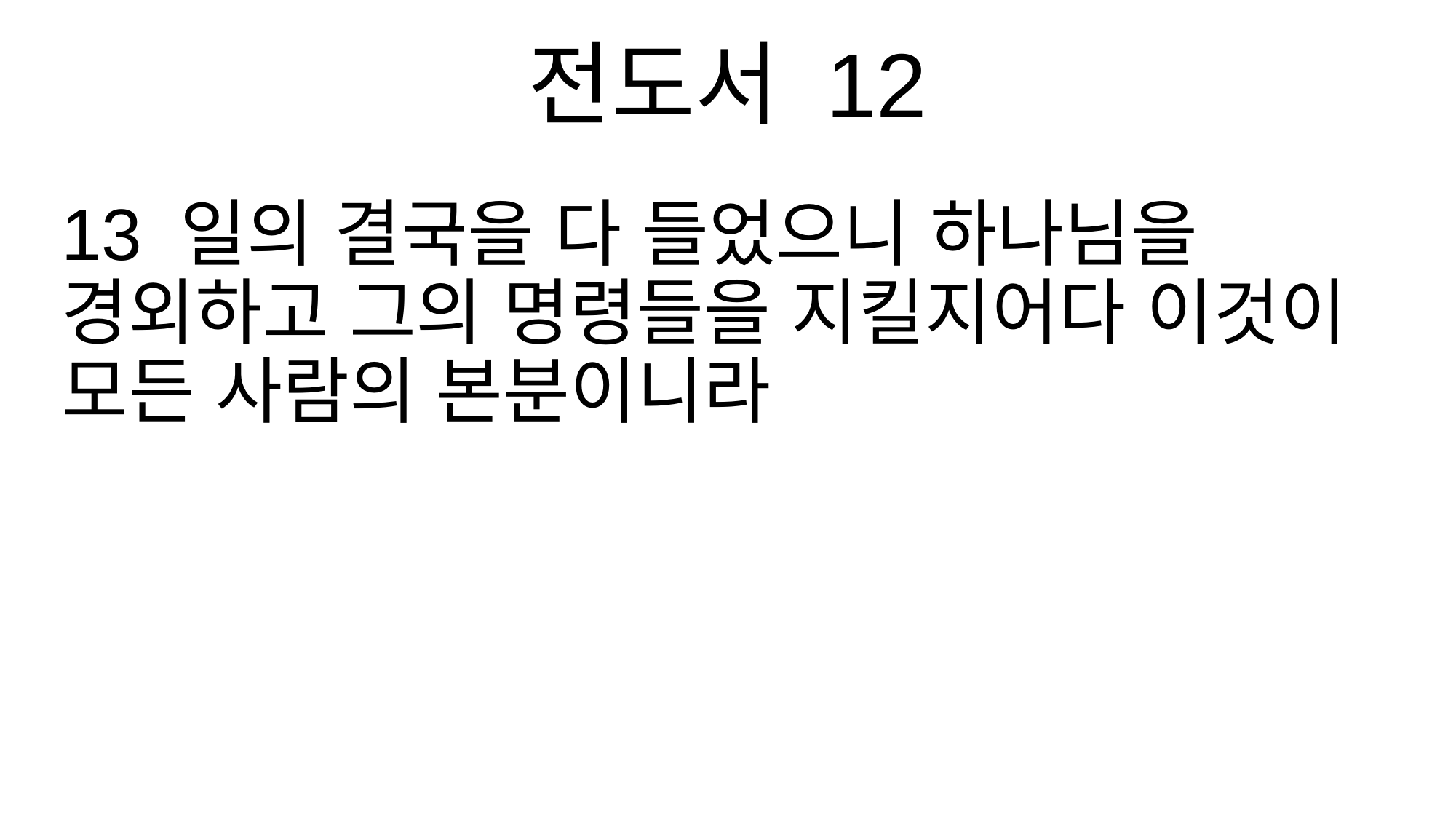

전도서 12
13 일의 결국을 다 들었으니 하나님을 경외하고 그의 명령들을 지킬지어다 이것이 모든 사람의 본분이니라